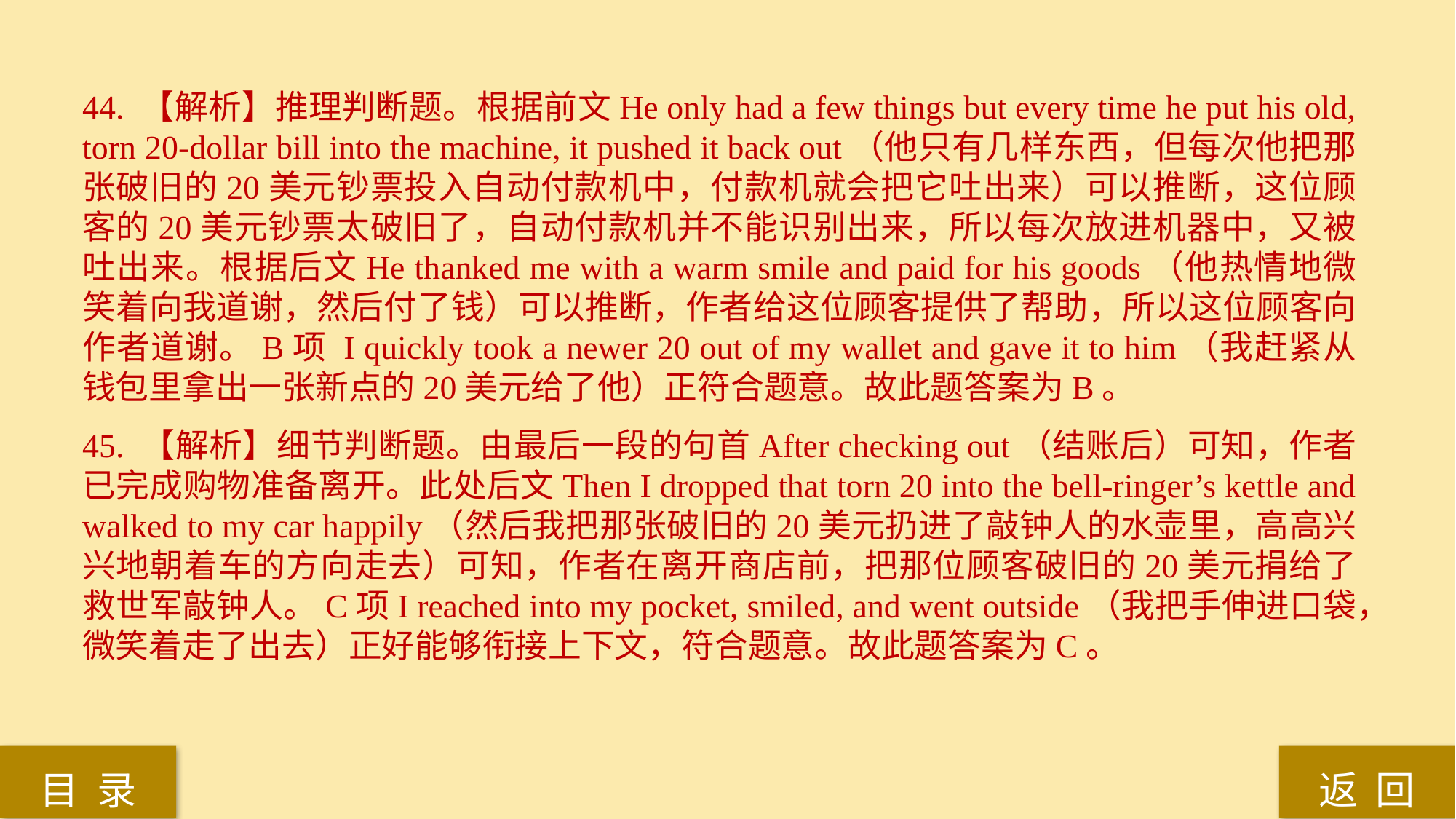

44. 【解析】推理判断题。根据前文He only had a few things but every time he put his old, torn 20-dollar bill into the machine, it pushed it back out（他只有几样东西，但每次他把那张破旧的20美元钞票投入自动付款机中，付款机就会把它吐出来）可以推断，这位顾客的20美元钞票太破旧了，自动付款机并不能识别出来，所以每次放进机器中，又被吐出来。根据后文He thanked me with a warm smile and paid for his goods（他热情地微笑着向我道谢，然后付了钱）可以推断，作者给这位顾客提供了帮助，所以这位顾客向作者道谢。B项 I quickly took a newer 20 out of my wallet and gave it to him（我赶紧从钱包里拿出一张新点的20美元给了他）正符合题意。故此题答案为B。
45. 【解析】细节判断题。由最后一段的句首After checking out（结账后）可知，作者已完成购物准备离开。此处后文Then I dropped that torn 20 into the bell-ringer’s kettle and walked to my car happily（然后我把那张破旧的20美元扔进了敲钟人的水壶里，高高兴兴地朝着车的方向走去）可知，作者在离开商店前，把那位顾客破旧的20美元捐给了救世军敲钟人。C项I reached into my pocket, smiled, and went outside（我把手伸进口袋，微笑着走了出去）正好能够衔接上下文，符合题意。故此题答案为C。
返  回